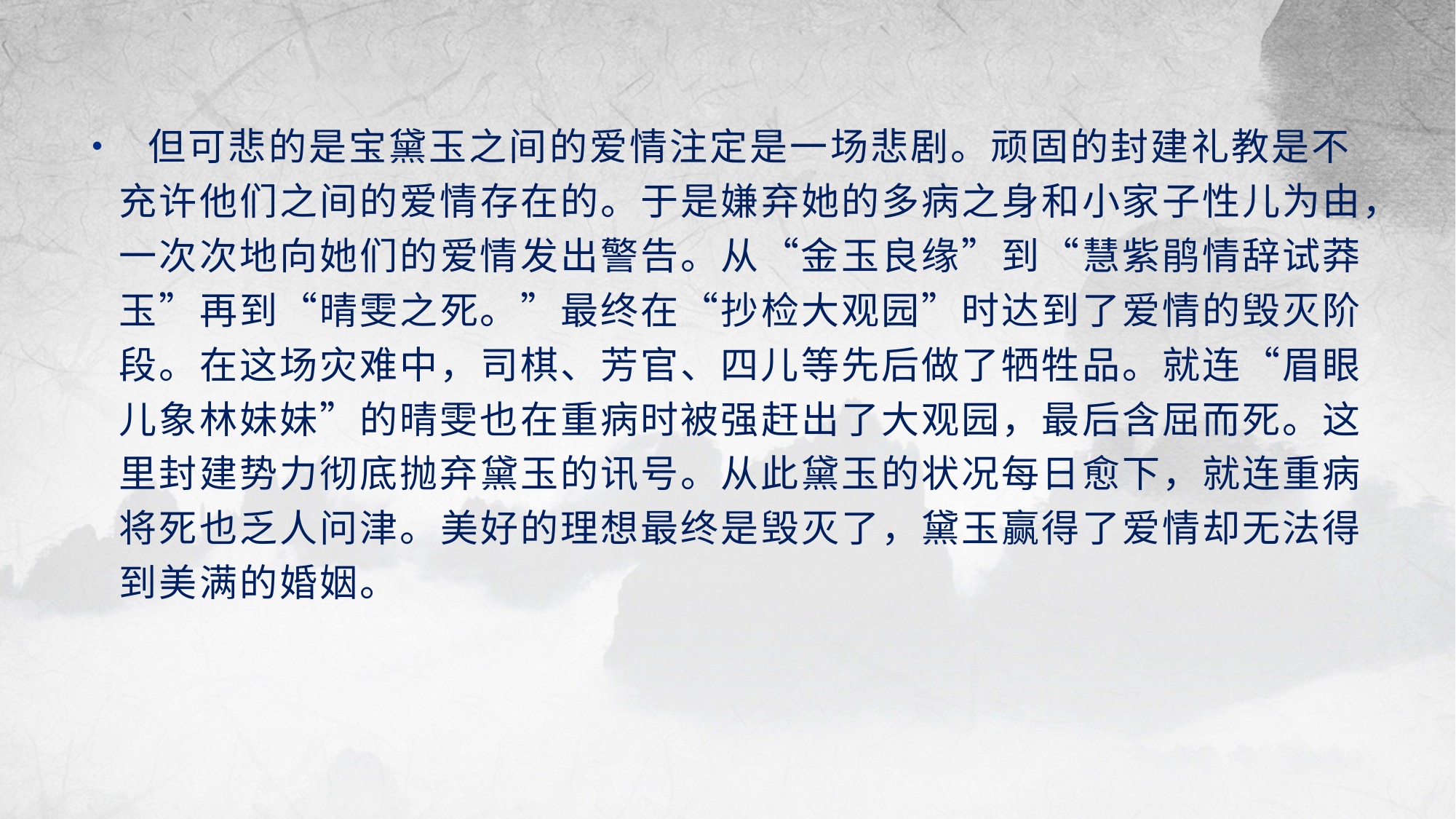

但可悲的是宝黛玉之间的爱情注定是一场悲剧。顽固的封建礼教是不充许他们之间的爱情存在的。于是嫌弃她的多病之身和小家子性儿为由，一次次地向她们的爱情发出警告。从“金玉良缘”到“慧紫鹃情辞试莽玉”再到“晴雯之死。”最终在“抄检大观园”时达到了爱情的毁灭阶段。在这场灾难中，司棋、芳官、四儿等先后做了牺牲品。就连“眉眼儿象林妹妹”的晴雯也在重病时被强赶出了大观园，最后含屈而死。这里封建势力彻底抛弃黛玉的讯号。从此黛玉的状况每日愈下，就连重病将死也乏人问津。美好的理想最终是毁灭了，黛玉赢得了爱情却无法得到美满的婚姻。